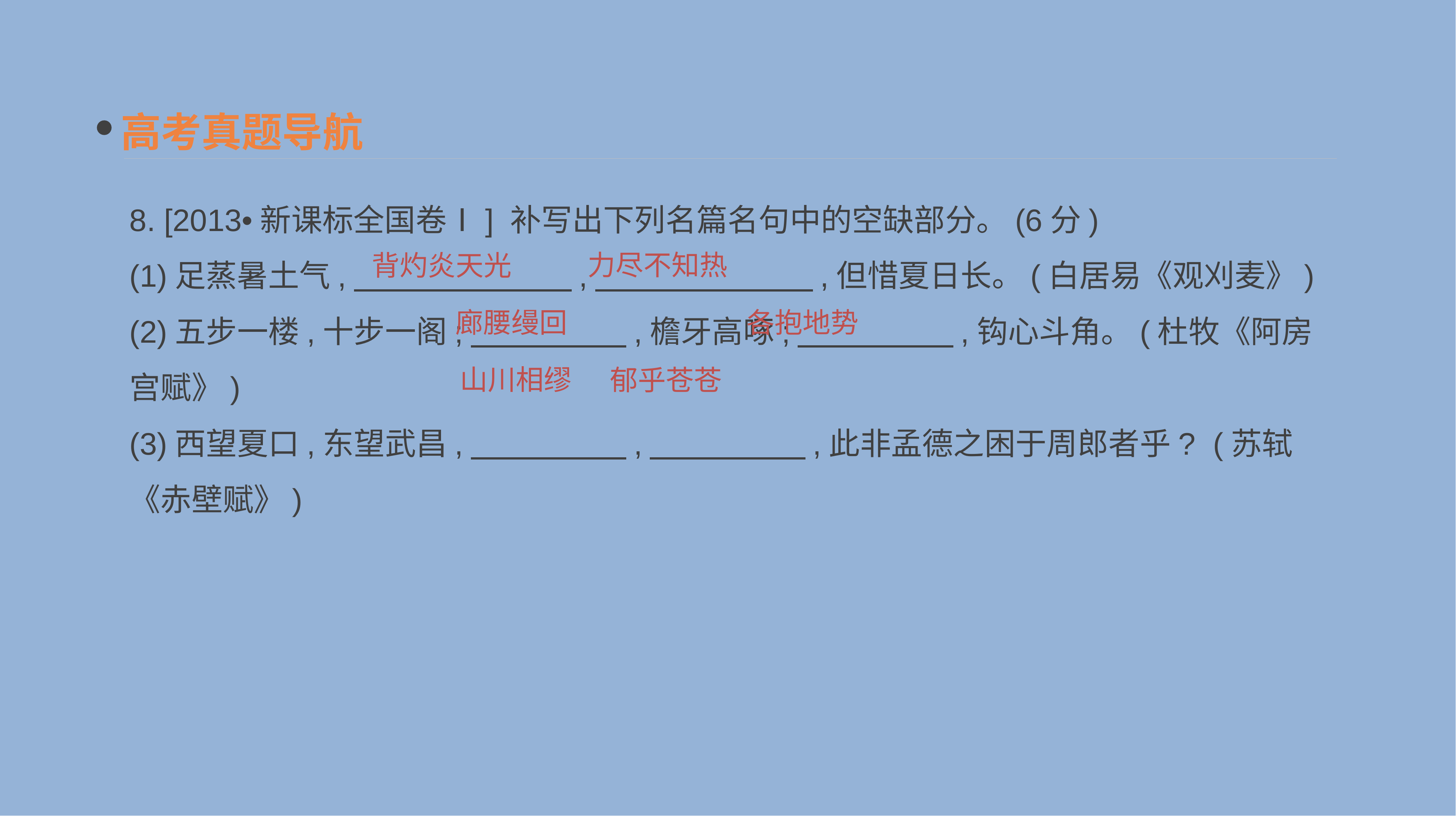

高考真题导航

8. [2013•新课标全国卷Ⅰ] 补写出下列名篇名句中的空缺部分。(6分)
(1)足蒸暑土气,　　　　　　　,　　　　　　　,但惜夏日长。(白居易《观刈麦》)
(2)五步一楼,十步一阁;　　　　　,檐牙高啄;　　　　　,钩心斗角。(杜牧《阿房宫赋》)
(3)西望夏口,东望武昌,　　　　　,　　　　　,此非孟德之困于周郎者乎?  (苏轼《赤壁赋》)
力尽不知热
背灼炎天光
廊腰缦回
各抱地势
山川相缪
郁乎苍苍